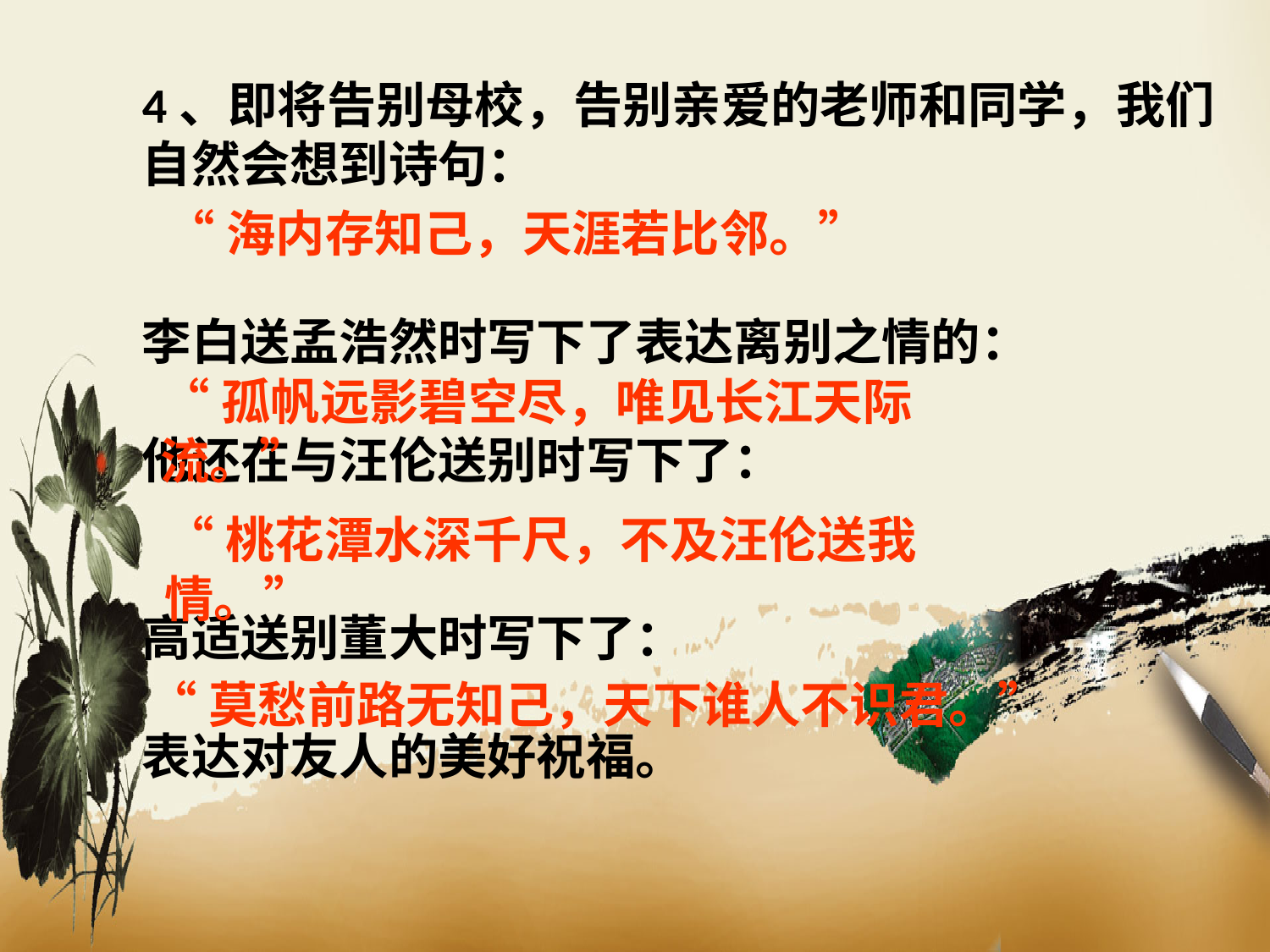

4、即将告别母校，告别亲爱的老师和同学，我们自然会想到诗句：

李白送孟浩然时写下了表达离别之情的：

他还在与汪伦送别时写下了：

高适送别董大时写下了：

表达对友人的美好祝福。
“海内存知己，天涯若比邻。”
“孤帆远影碧空尽，唯见长江天际流。”
“桃花潭水深千尺，不及汪伦送我情。”
“莫愁前路无知己，天下谁人不识君。”